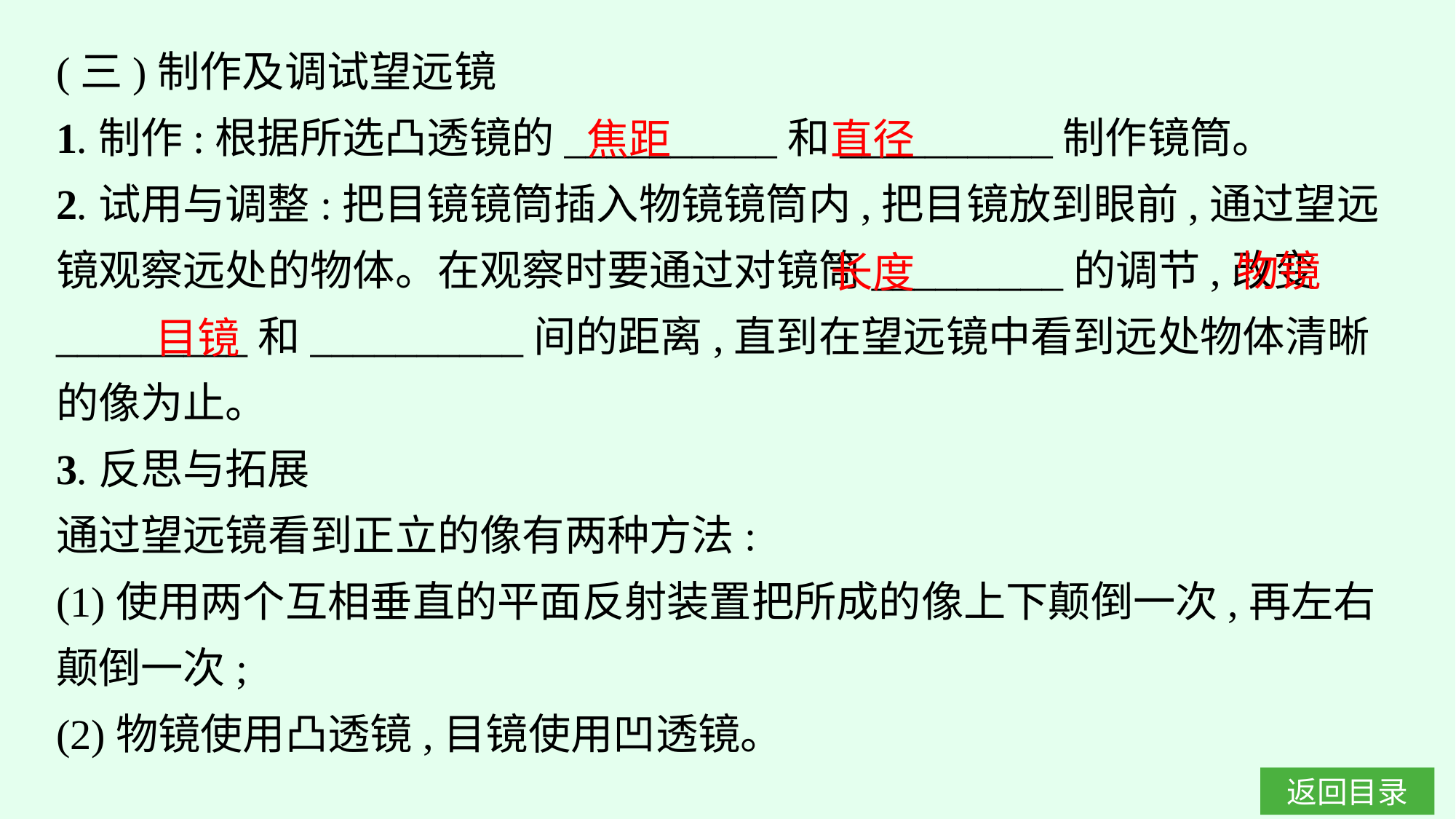

(三)制作及调试望远镜
1.制作:根据所选凸透镜的__________和__________制作镜筒。
2.试用与调整:把目镜镜筒插入物镜镜筒内,把目镜放到眼前,通过望远镜观察远处的物体。在观察时要通过对镜筒_________的调节,改变_________和__________间的距离,直到在望远镜中看到远处物体清晰的像为止。
3.反思与拓展
通过望远镜看到正立的像有两种方法:
(1)使用两个互相垂直的平面反射装置把所成的像上下颠倒一次,再左右颠倒一次;
(2)物镜使用凸透镜,目镜使用凹透镜。
直径
焦距
物镜
长度
目镜